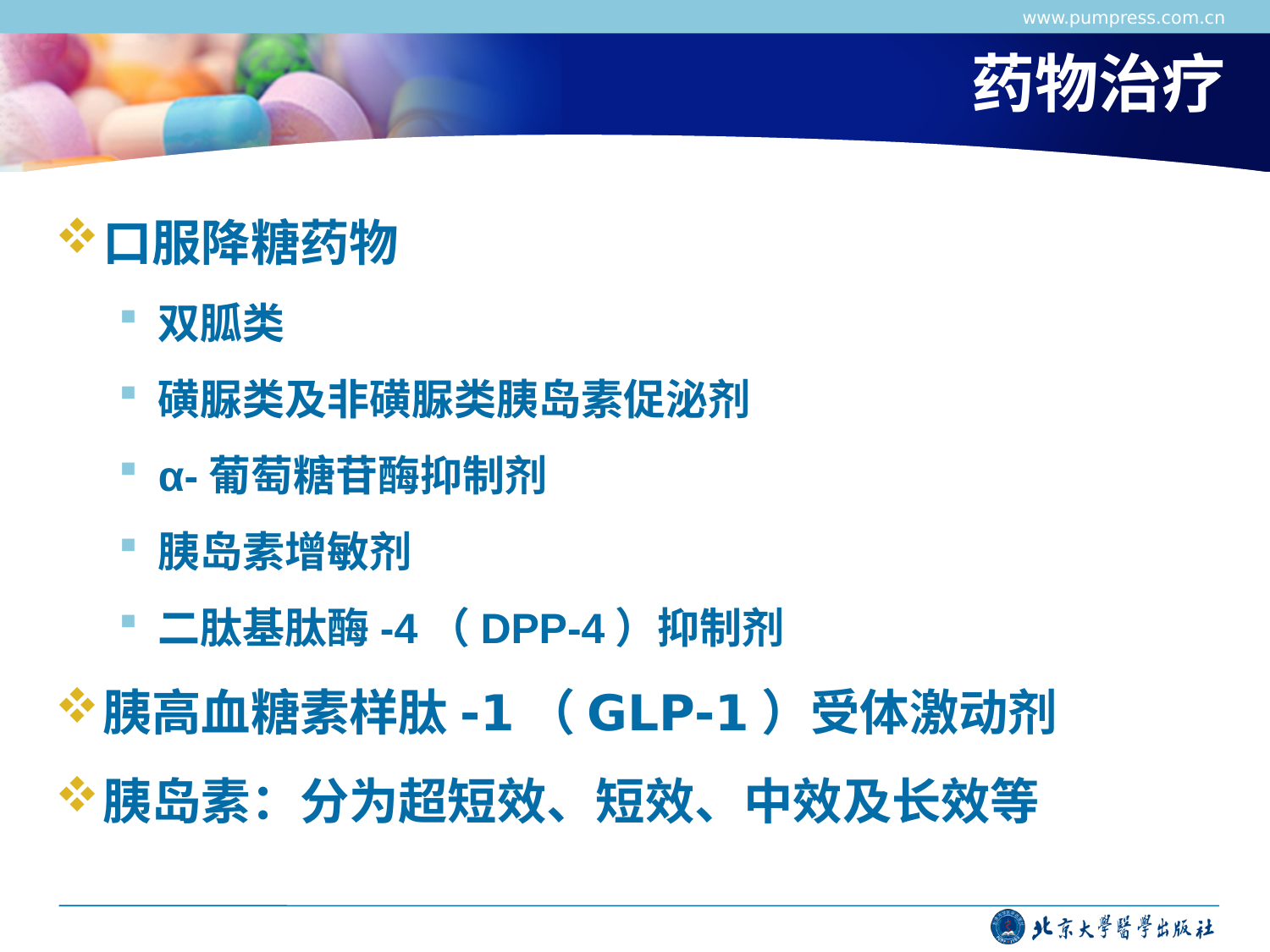

www.pumpress.com.cn
# 药物治疗
口服降糖药物
双胍类
磺脲类及非磺脲类胰岛素促泌剂
α-葡萄糖苷酶抑制剂
胰岛素增敏剂
二肽基肽酶-4（DPP-4）抑制剂
胰高血糖素样肽-1（GLP-1）受体激动剂
胰岛素：分为超短效、短效、中效及长效等